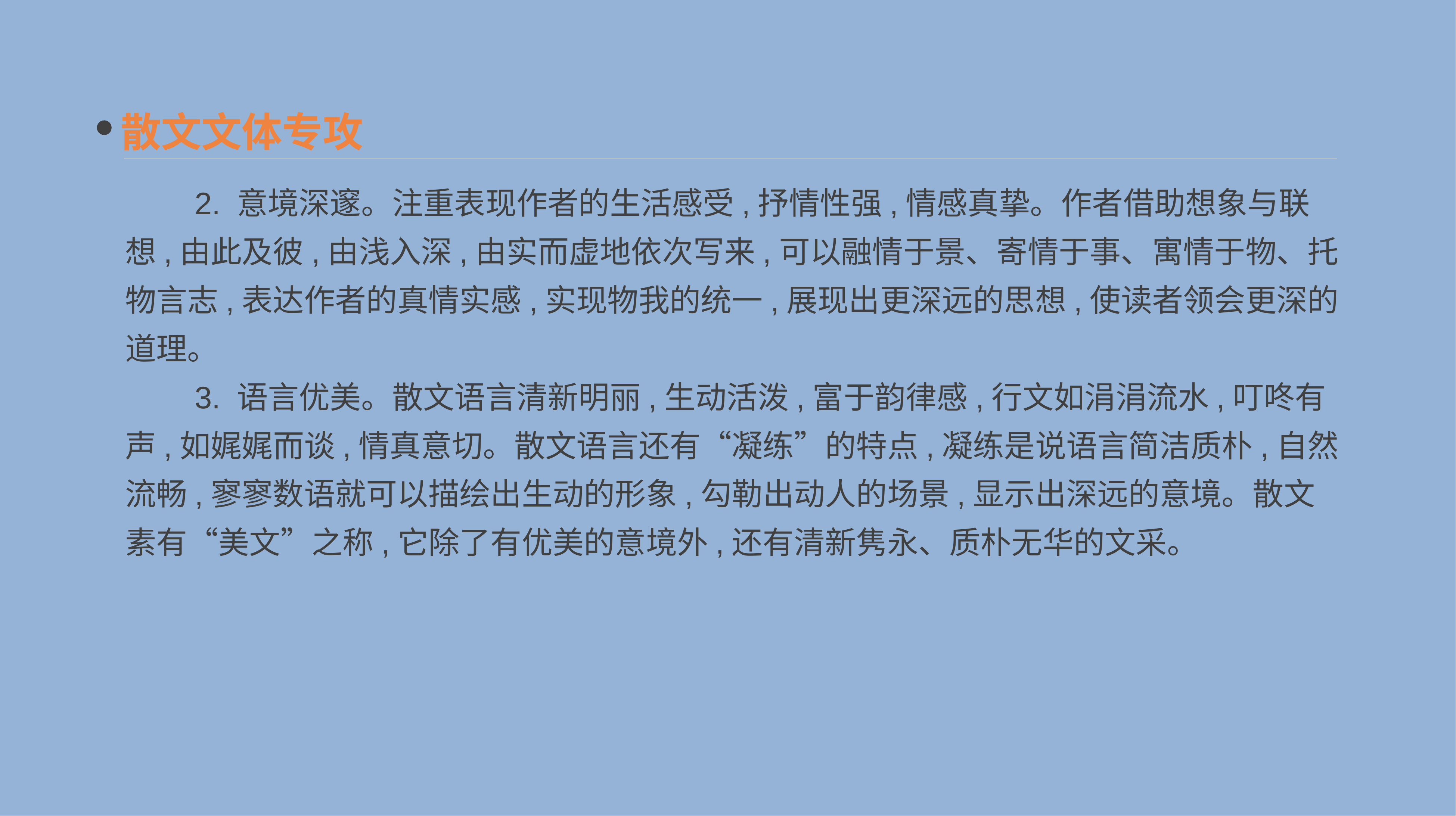

散文文体专攻

　　2. 意境深邃。注重表现作者的生活感受,抒情性强,情感真挚。作者借助想象与联想,由此及彼,由浅入深,由实而虚地依次写来,可以融情于景、寄情于事、寓情于物、托物言志,表达作者的真情实感,实现物我的统一,展现出更深远的思想,使读者领会更深的道理。
　　3. 语言优美。散文语言清新明丽,生动活泼,富于韵律感,行文如涓涓流水,叮咚有声,如娓娓而谈,情真意切。散文语言还有“凝练”的特点,凝练是说语言简洁质朴,自然流畅,寥寥数语就可以描绘出生动的形象,勾勒出动人的场景,显示出深远的意境。散文素有“美文”之称,它除了有优美的意境外,还有清新隽永、质朴无华的文采。